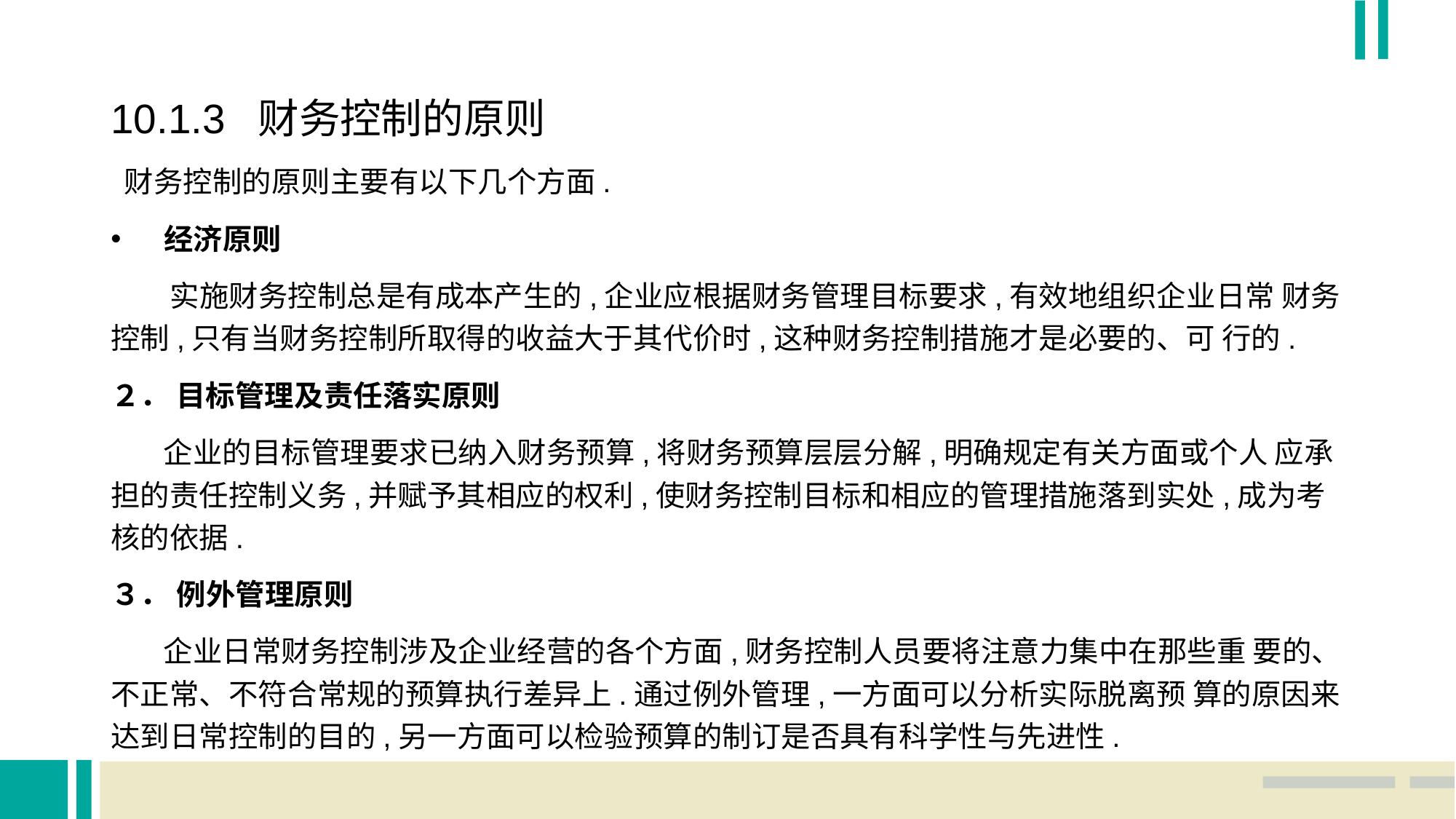

10.1.3  财务控制的原则
 财务控制的原则主要有以下几个方面.
经济原则
        实施财务控制总是有成本产生的,企业应根据财务管理目标要求,有效地组织企业日常 财务控制,只有当财务控制所取得的收益大于其代价时,这种财务控制措施才是必要的、可 行的.
２． 目标管理及责任落实原则
       企业的目标管理要求已纳入财务预算,将财务预算层层分解,明确规定有关方面或个人 应承担的责任控制义务,并赋予其相应的权利,使财务控制目标和相应的管理措施落到实处,成为考核的依据.
３． 例外管理原则
       企业日常财务控制涉及企业经营的各个方面,财务控制人员要将注意力集中在那些重 要的、不正常、不符合常规的预算执行差异上.通过例外管理,一方面可以分析实际脱离预 算的原因来达到日常控制的目的,另一方面可以检验预算的制订是否具有科学性与先进性.